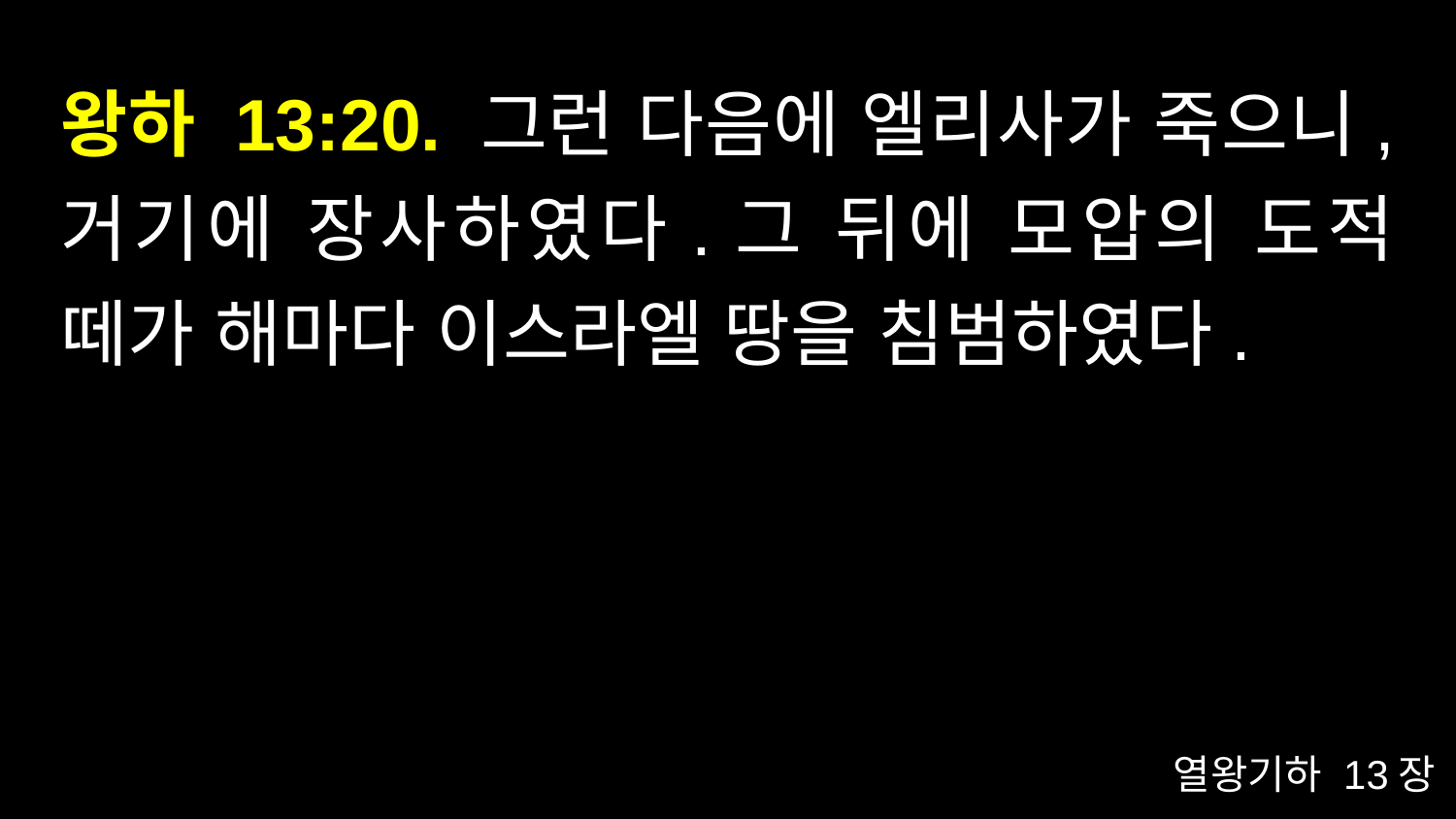

# 왕하 13:20. 그런 다음에 엘리사가 죽으니, 거기에 장사하였다.그 뒤에 모압의 도적 떼가 해마다 이스라엘 땅을 침범하였다.
열왕기하 13장